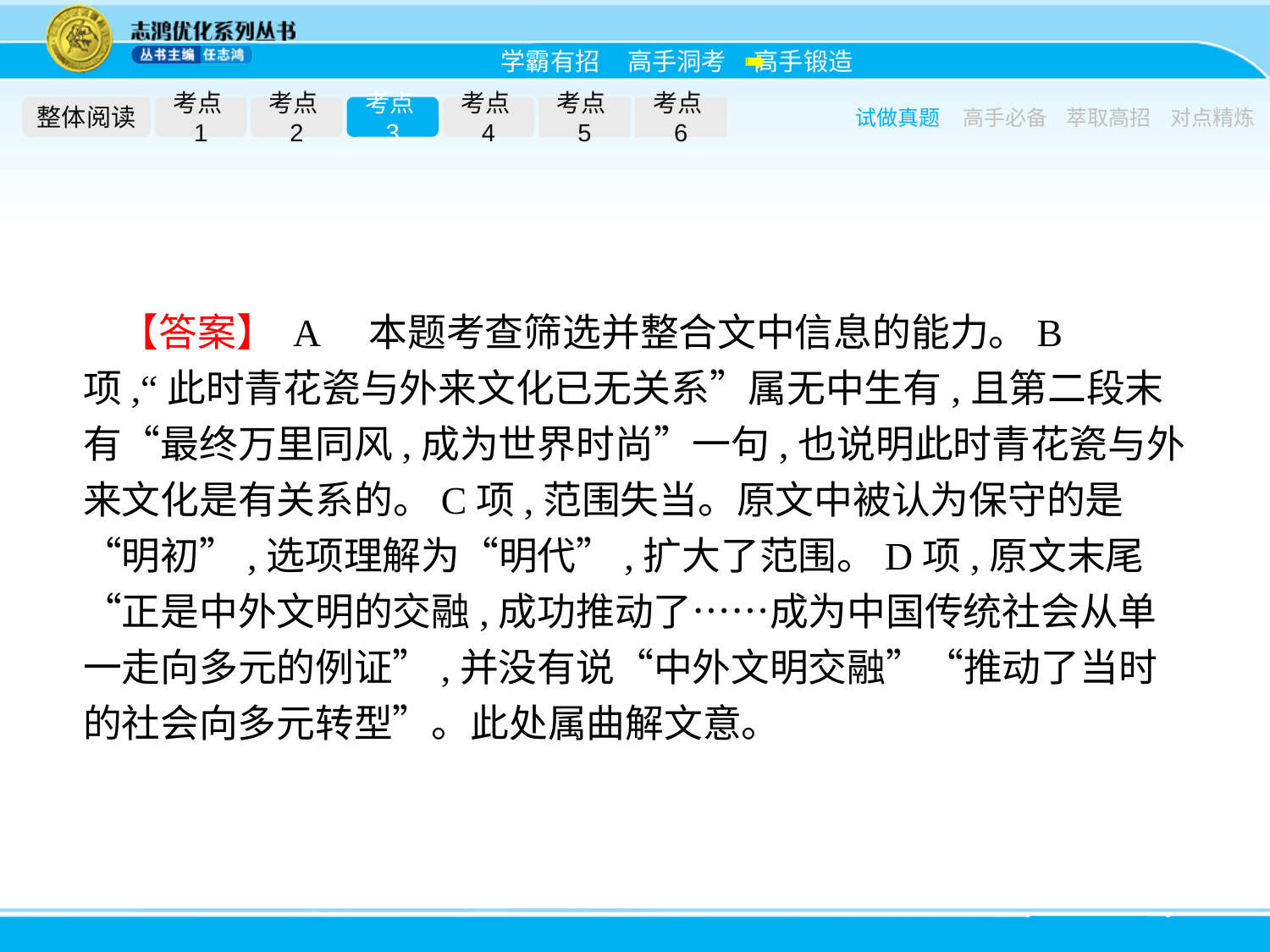

整体阅读
考点1
考点2
考点3
考点4
考点5
考点6
试做真题
高手必备
萃取高招
对点精炼
【答案】 A　本题考查筛选并整合文中信息的能力。B项,“此时青花瓷与外来文化已无关系”属无中生有,且第二段末有“最终万里同风,成为世界时尚”一句,也说明此时青花瓷与外来文化是有关系的。C项,范围失当。原文中被认为保守的是“明初”,选项理解为“明代”,扩大了范围。D项,原文末尾“正是中外文明的交融,成功推动了……成为中国传统社会从单一走向多元的例证”,并没有说“中外文明交融”“推动了当时的社会向多元转型”。此处属曲解文意。